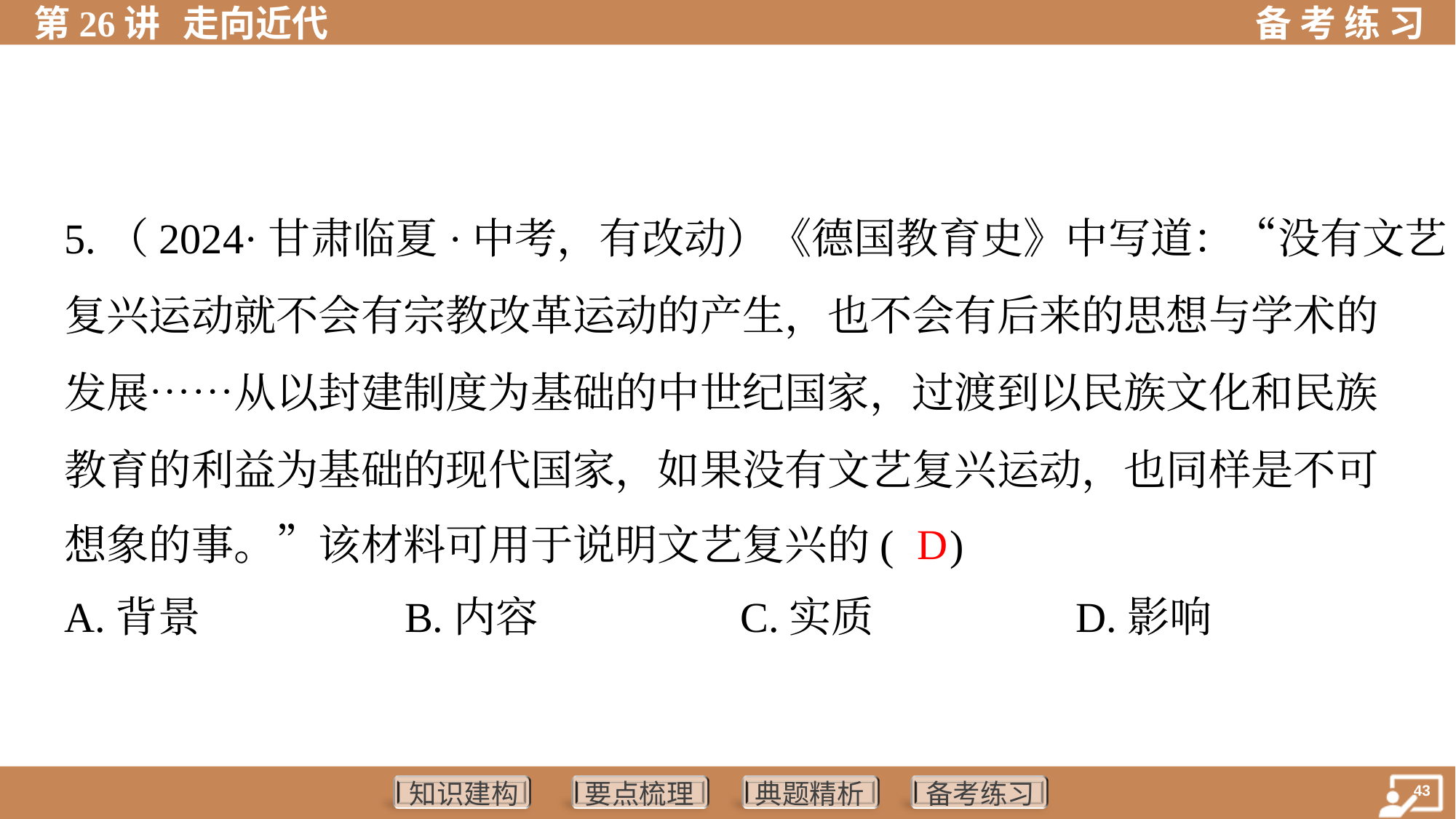

5.（2024·甘肃临夏·中考，有改动）《德国教育史》中写道：“没有文艺
复兴运动就不会有宗教改革运动的产生，也不会有后来的思想与学术的
发展……从以封建制度为基础的中世纪国家，过渡到以民族文化和民族
教育的利益为基础的现代国家，如果没有文艺复兴运动，也同样是不可
想象的事。”该材料可用于说明文艺复兴的(     )
    D
A.背景	B.内容	C.实质	D.影响